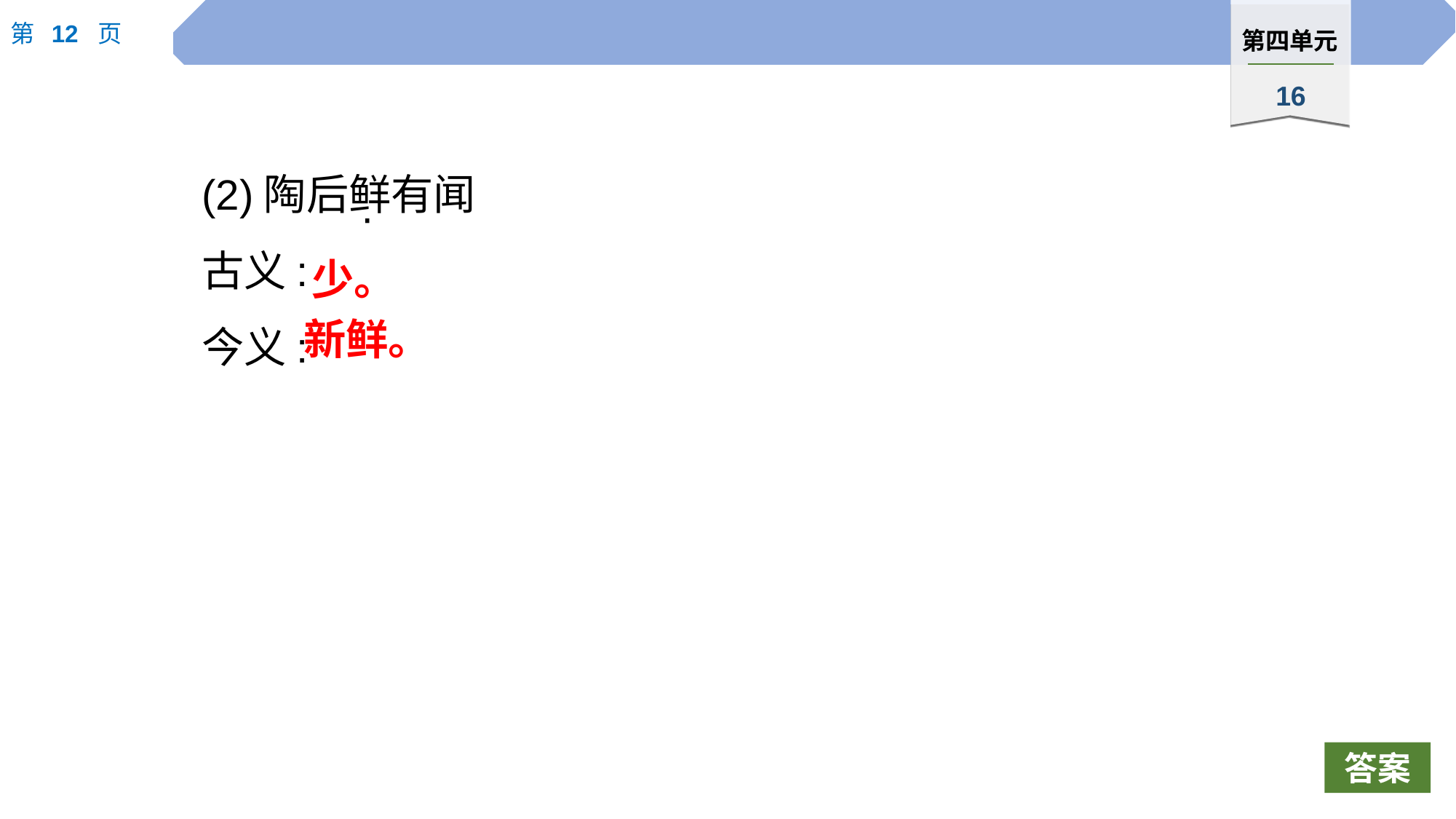

(2)陶后鲜有闻
古义:
今义:
·
少。
新鲜。
答案